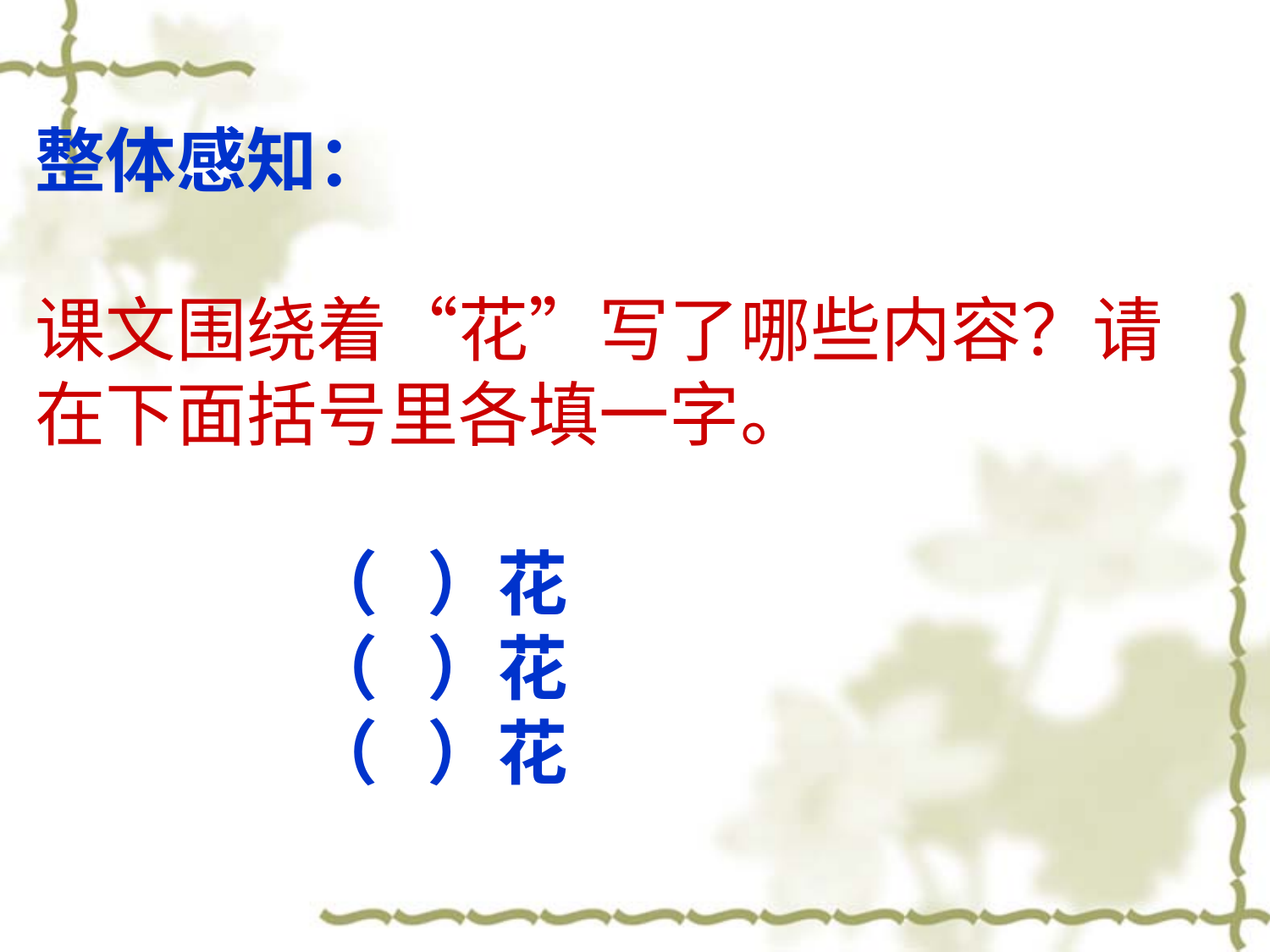

# 整体感知： 课文围绕着“花”写了哪些内容？请在下面括号里各填一字。 （   ）花 （   ）花 （   ）花